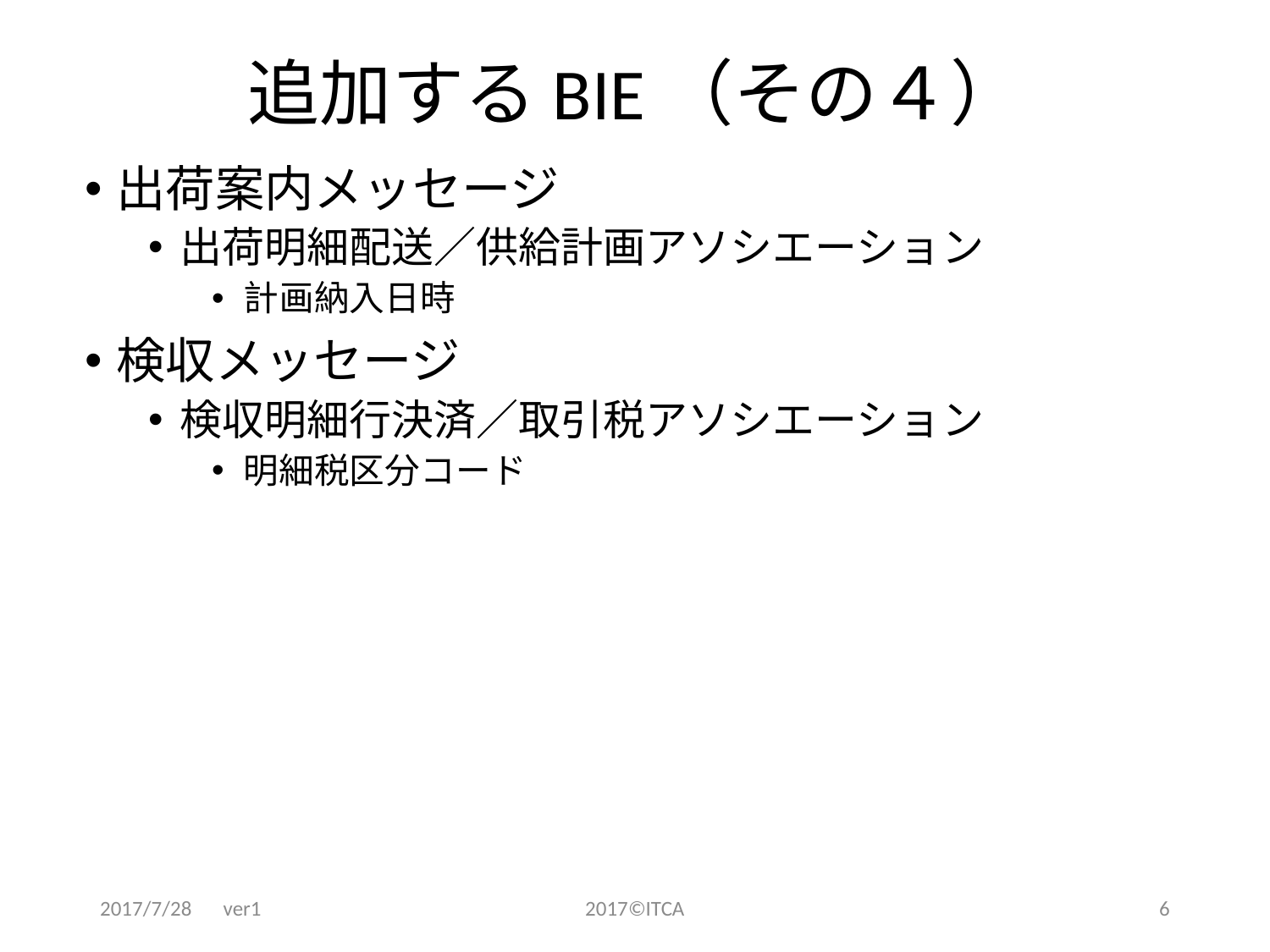

# 追加するBIE（その４）
出荷案内メッセージ
出荷明細配送／供給計画アソシエーション
計画納入日時
検収メッセージ
検収明細行決済／取引税アソシエーション
明細税区分コード
2017/7/28　ver1
2017©ITCA
6